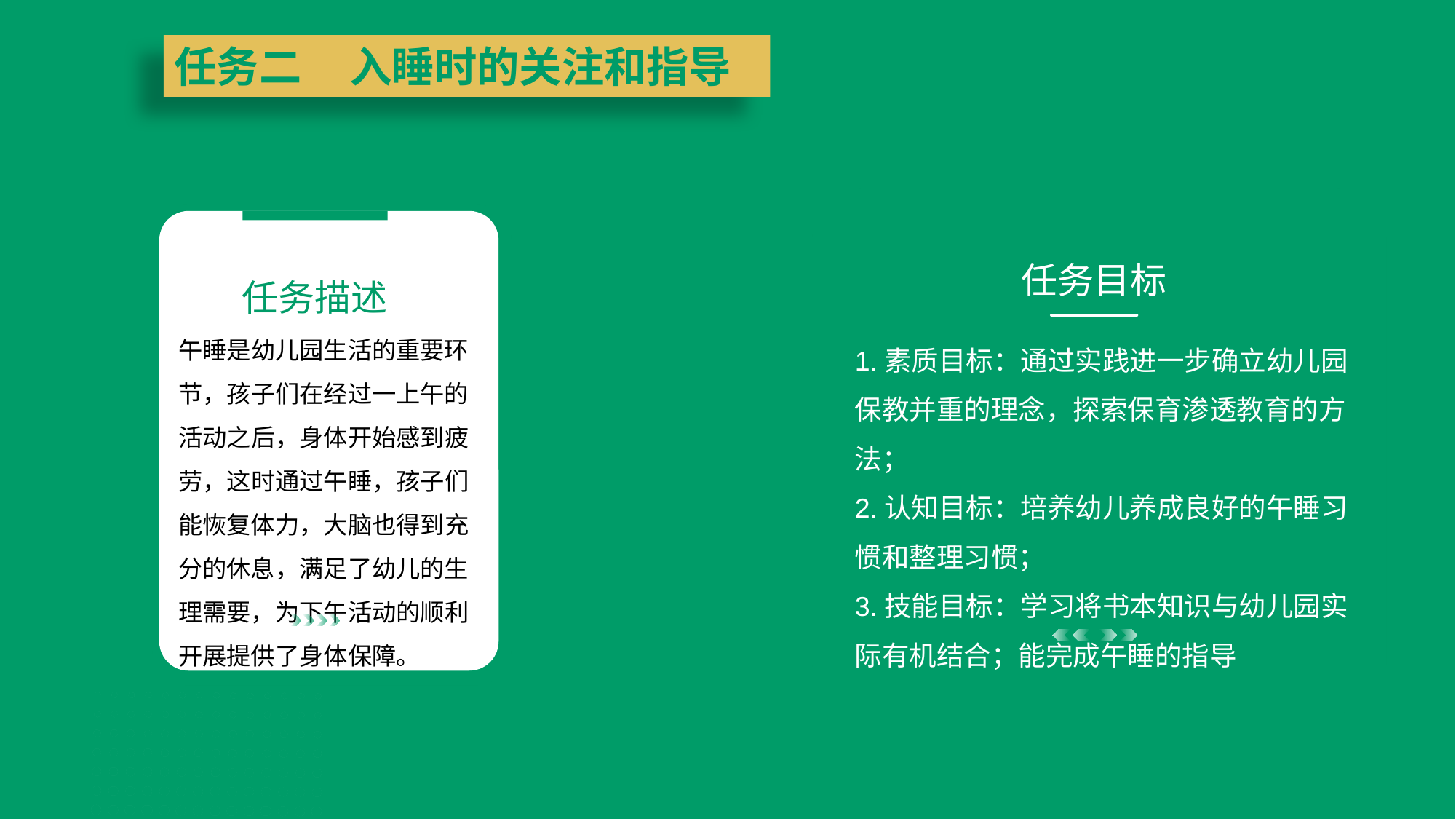

任务二     入睡时的关注和指导

任务目标
1.素质目标：通过实践进一步确立幼儿园保教并重的理念，探索保育渗透教育的方法；
2.认知目标：培养幼儿养成良好的午睡习惯和整理习惯；
3.技能目标：学习将书本知识与幼儿园实际有机结合；能完成午睡的指导

任务描述
午睡是幼儿园生活的重要环节，孩子们在经过一上午的活动之后，身体开始感到疲劳，这时通过午睡，孩子们能恢复体力，大脑也得到充分的休息，满足了幼儿的生理需要，为下午活动的顺利开展提供了身体保障。